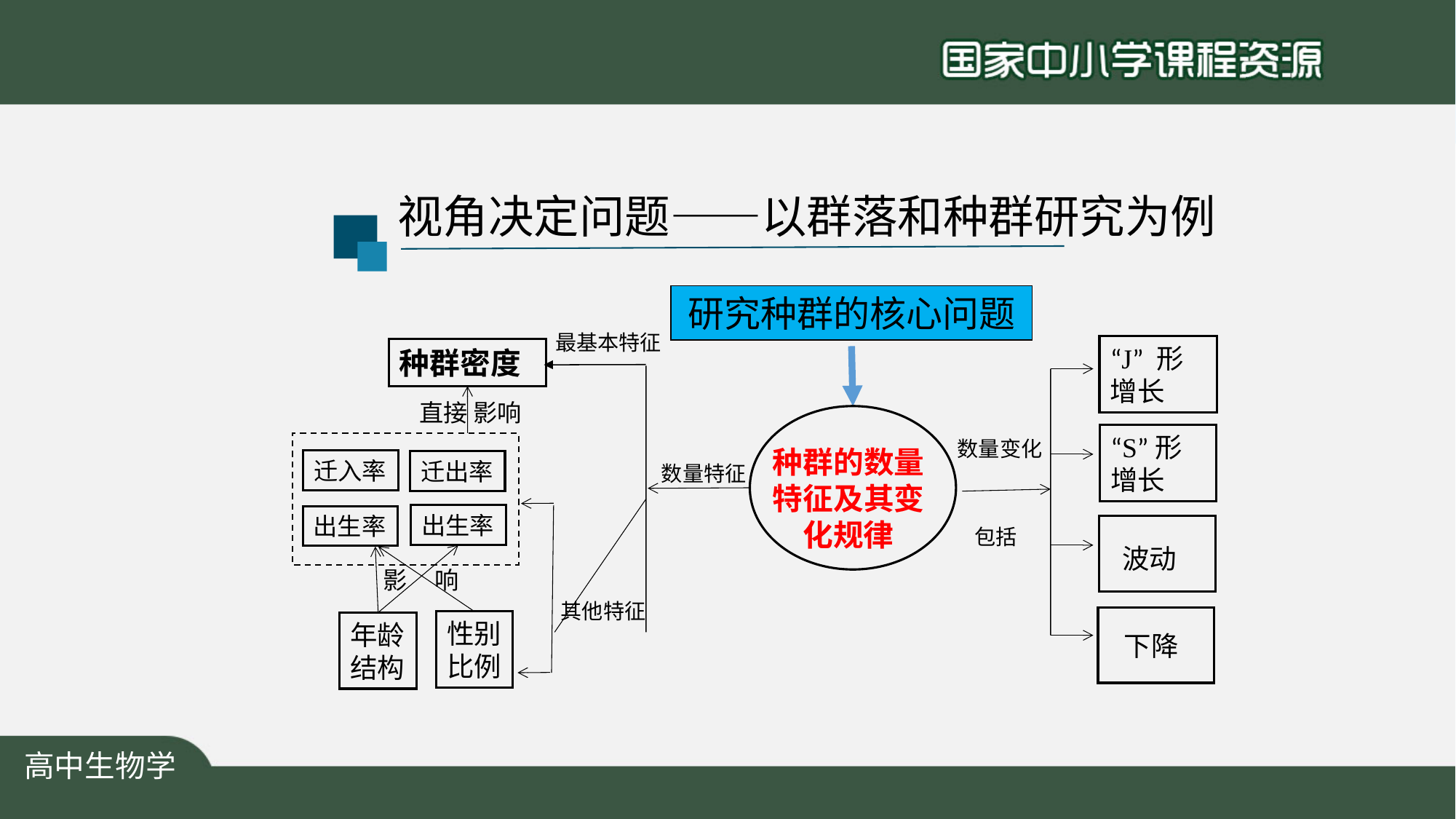

视角决定问题——以群落和种群研究为例

研究种群的核心问题
最基本特征
“J” 形增长
种群密度

直接 影响

“S”形增长
数量变化

种群的数量特征及其变化规律
迁入率
迁出率
数量特征
出生率
出生率

包括
波动
影     响
其他特征

性别比例
年龄结构
下降